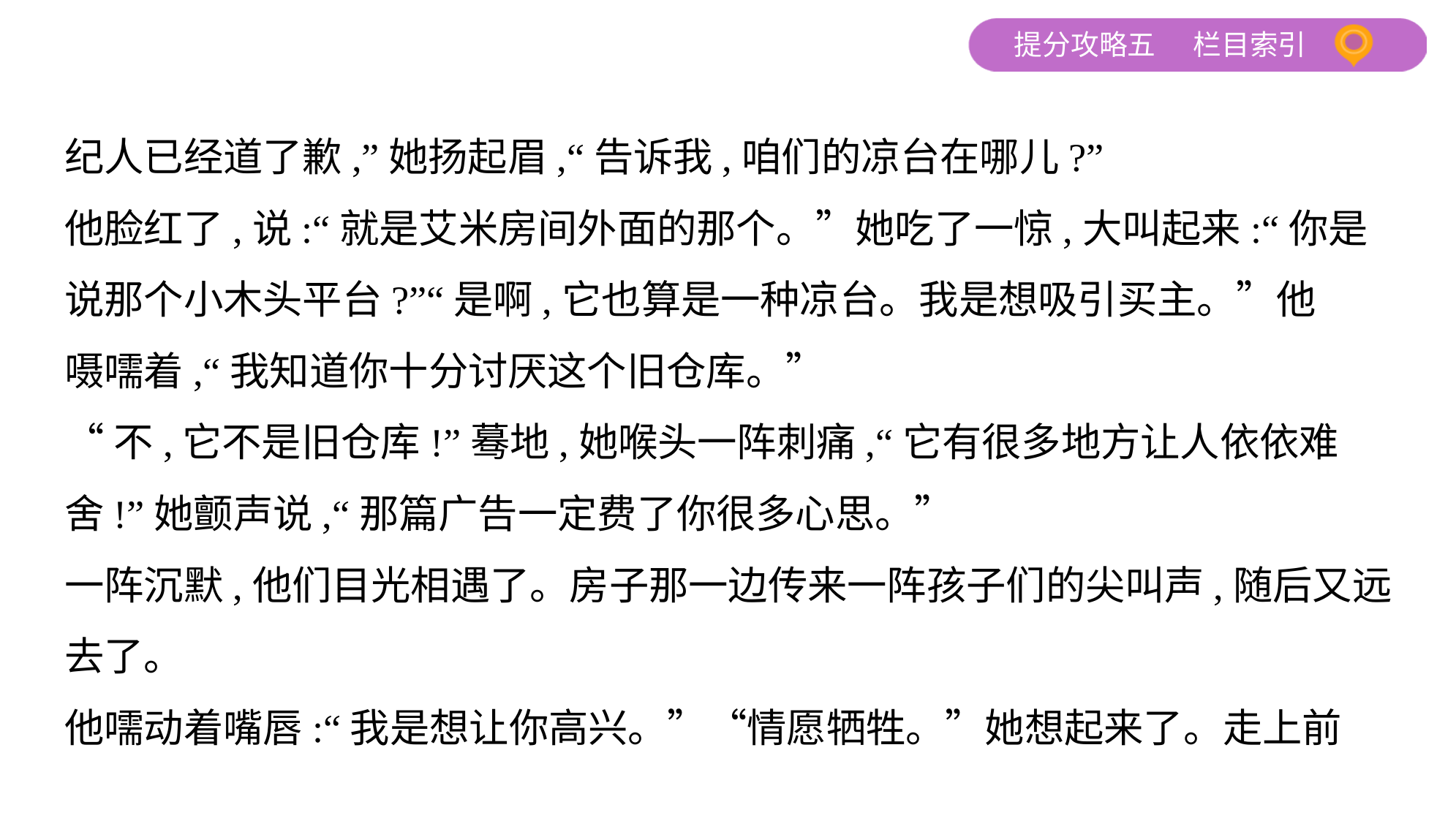

纪人已经道了歉,”她扬起眉,“告诉我,咱们的凉台在哪儿?”
他脸红了,说:“就是艾米房间外面的那个。”她吃了一惊,大叫起来:“你是
说那个小木头平台?”“是啊,它也算是一种凉台。我是想吸引买主。”他
嗫嚅着,“我知道你十分讨厌这个旧仓库。”
“不,它不是旧仓库!”蓦地,她喉头一阵刺痛,“它有很多地方让人依依难
舍!”她颤声说,“那篇广告一定费了你很多心思。”
一阵沉默,他们目光相遇了。房子那一边传来一阵孩子们的尖叫声,随后又远
去了。
他嚅动着嘴唇:“我是想让你高兴。”“情愿牺牲。”她想起来了。走上前